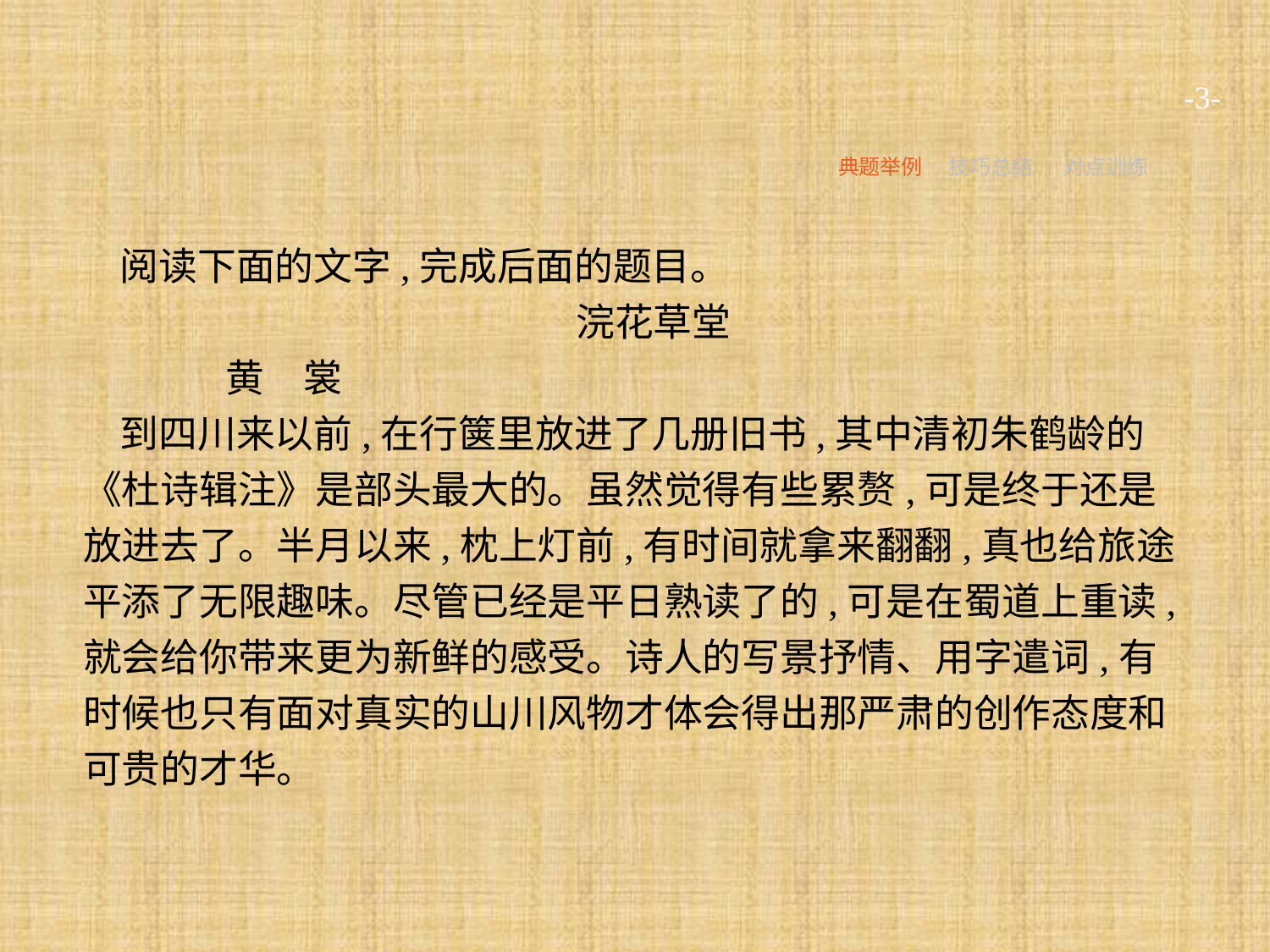

-3-
典题举例
技巧总结
对点训练
阅读下面的文字,完成后面的题目。
浣花草堂
	黄　裳
到四川来以前,在行箧里放进了几册旧书,其中清初朱鹤龄的《杜诗辑注》是部头最大的。虽然觉得有些累赘,可是终于还是放进去了。半月以来,枕上灯前,有时间就拿来翻翻,真也给旅途平添了无限趣味。尽管已经是平日熟读了的,可是在蜀道上重读,就会给你带来更为新鲜的感受。诗人的写景抒情、用字遣词,有时候也只有面对真实的山川风物才体会得出那严肃的创作态度和可贵的才华。